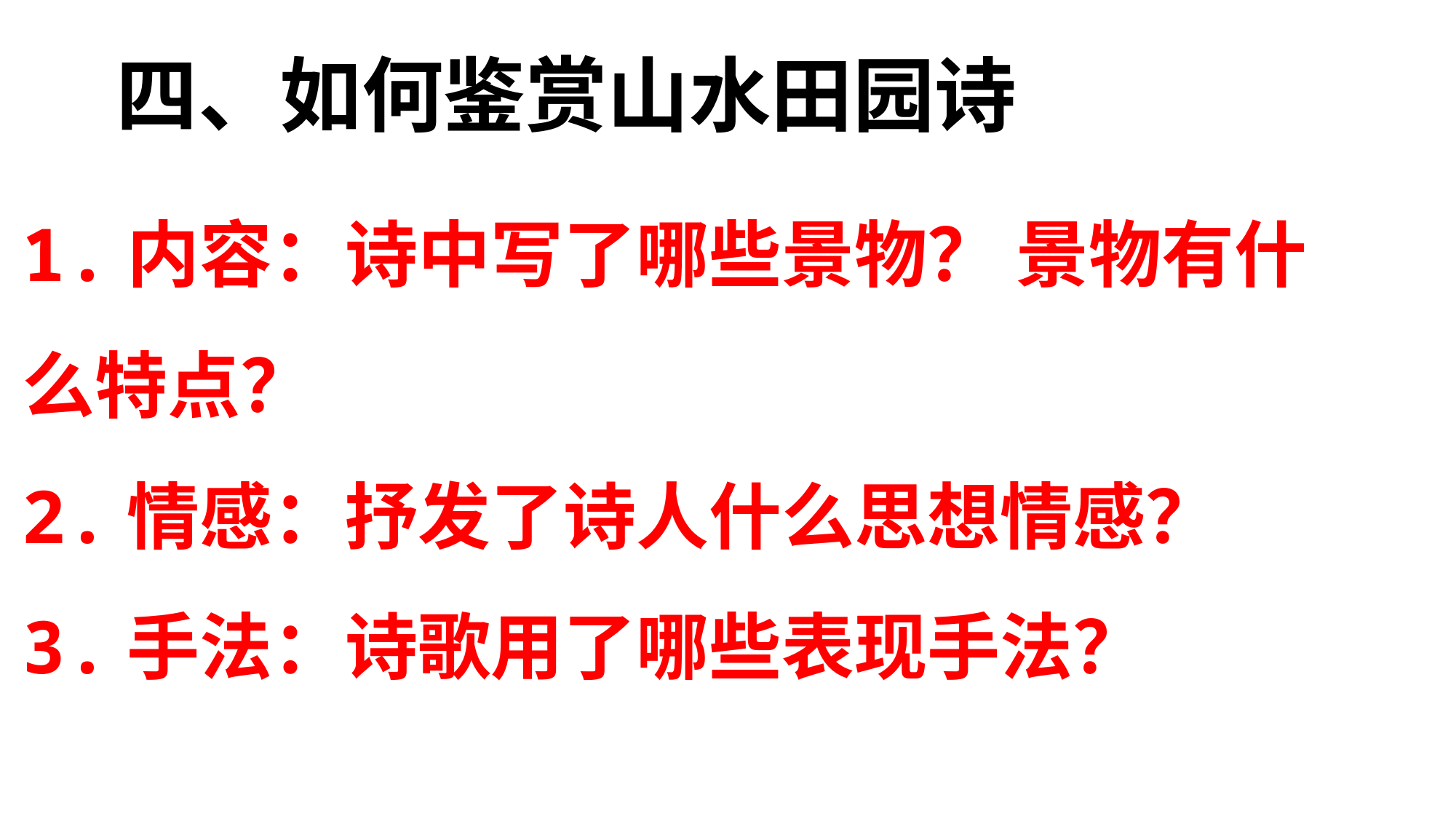

四、如何鉴赏山水田园诗
1.内容：诗中写了哪些景物？ 景物有什么特点？
2.情感：抒发了诗人什么思想情感？
3.手法：诗歌用了哪些表现手法？